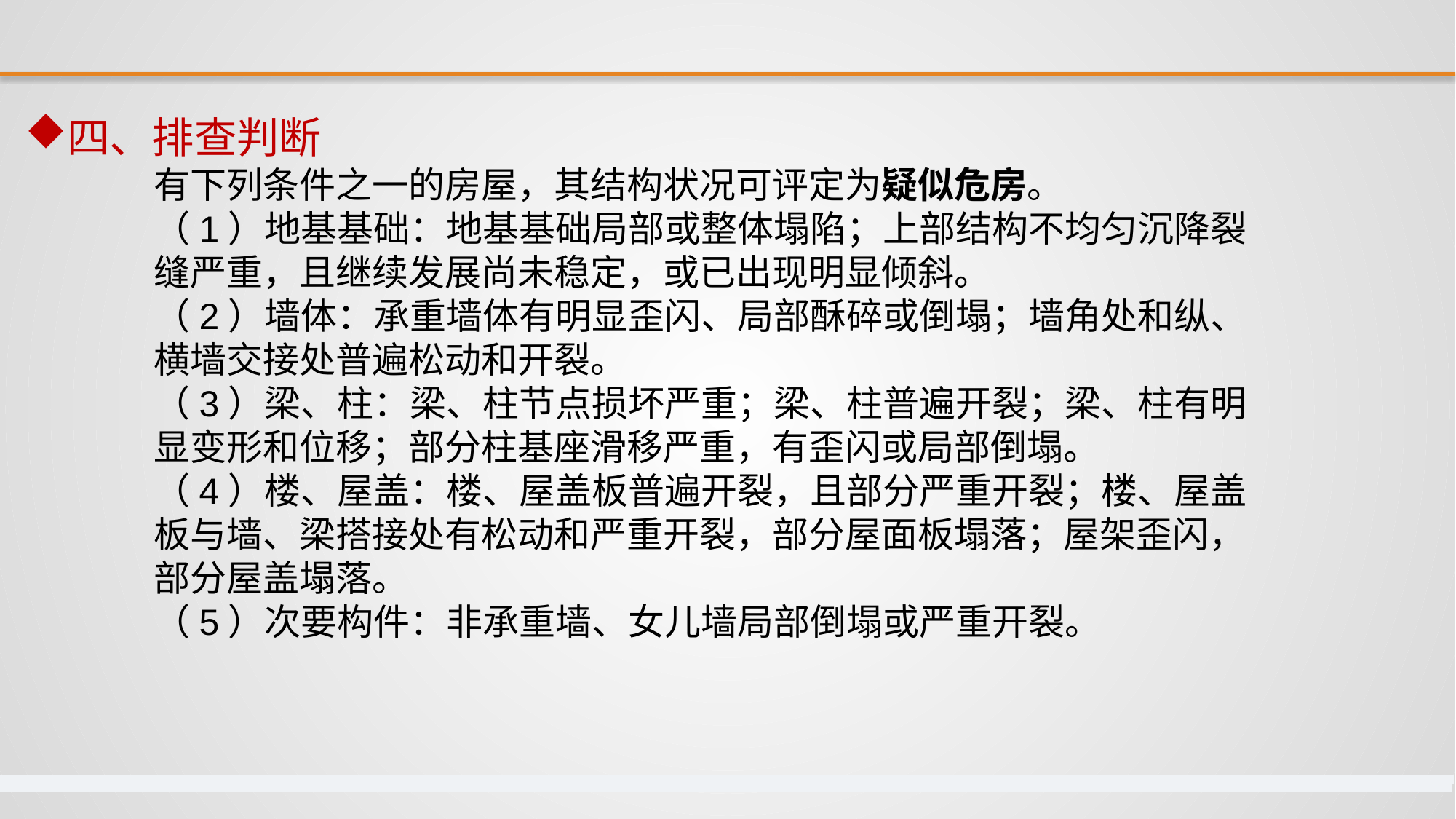

四、排查判断
有下列条件之一的房屋，其结构状况可评定为疑似危房。
（1）地基基础：地基基础局部或整体塌陷；上部结构不均匀沉降裂缝严重，且继续发展尚未稳定，或已出现明显倾斜。
（2）墙体：承重墙体有明显歪闪、局部酥碎或倒塌；墙角处和纵、横墙交接处普遍松动和开裂。
（3）梁、柱：梁、柱节点损坏严重；梁、柱普遍开裂；梁、柱有明显变形和位移；部分柱基座滑移严重，有歪闪或局部倒塌。
（4）楼、屋盖：楼、屋盖板普遍开裂，且部分严重开裂；楼、屋盖板与墙、梁搭接处有松动和严重开裂，部分屋面板塌落；屋架歪闪，部分屋盖塌落。
（5）次要构件：非承重墙、女儿墙局部倒塌或严重开裂。